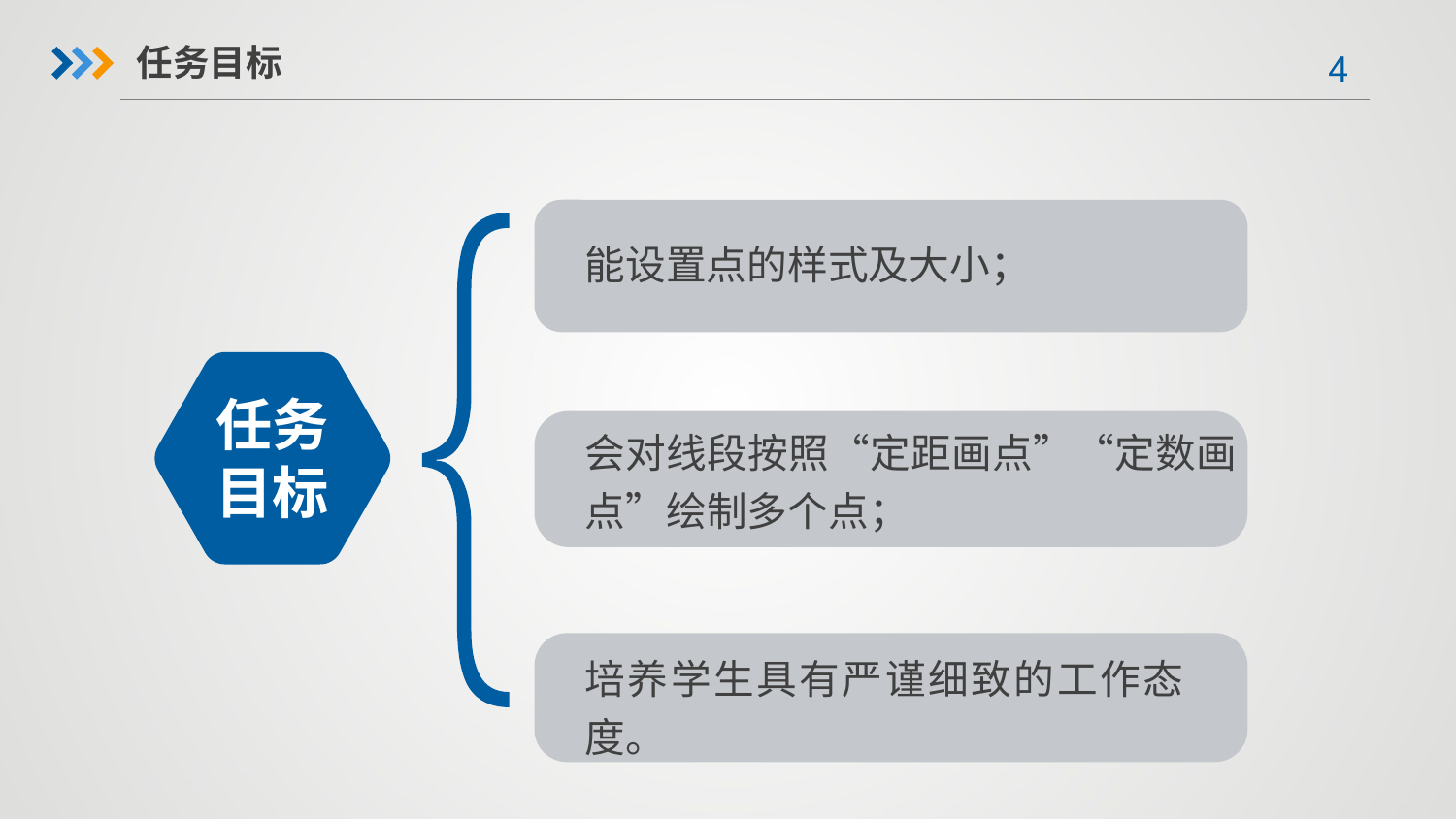

任务目标

能设置点的样式及大小；

任务目标

会对线段按照“定距画点”“定数画点”绘制多个点；

培养学生具有严谨细致的工作态度。